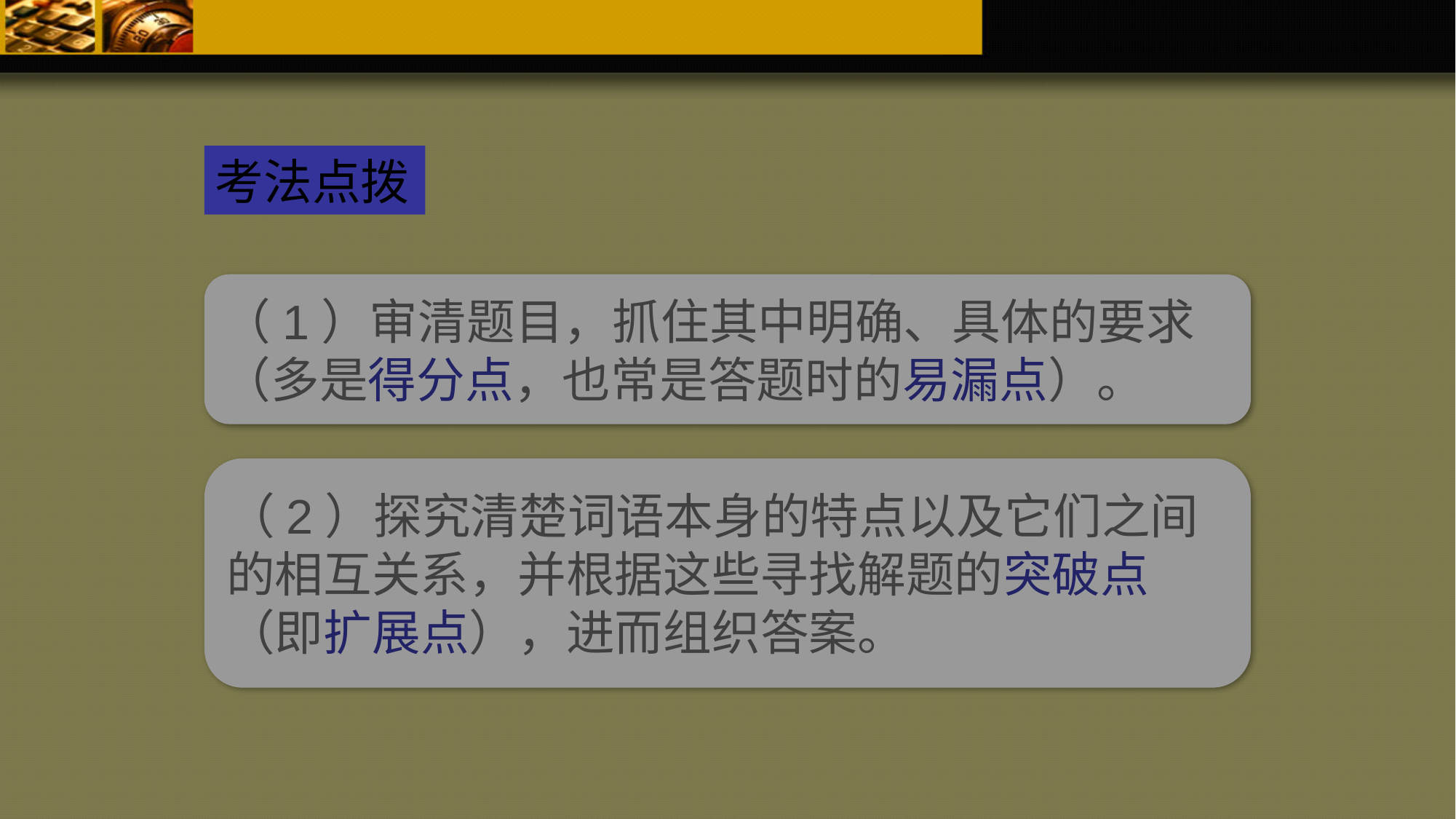

考法点拨
（1）审清题目，抓住其中明确、具体的要求（多是得分点，也常是答题时的易漏点）。
（2）探究清楚词语本身的特点以及它们之间的相互关系，并根据这些寻找解题的突破点（即扩展点），进而组织答案。